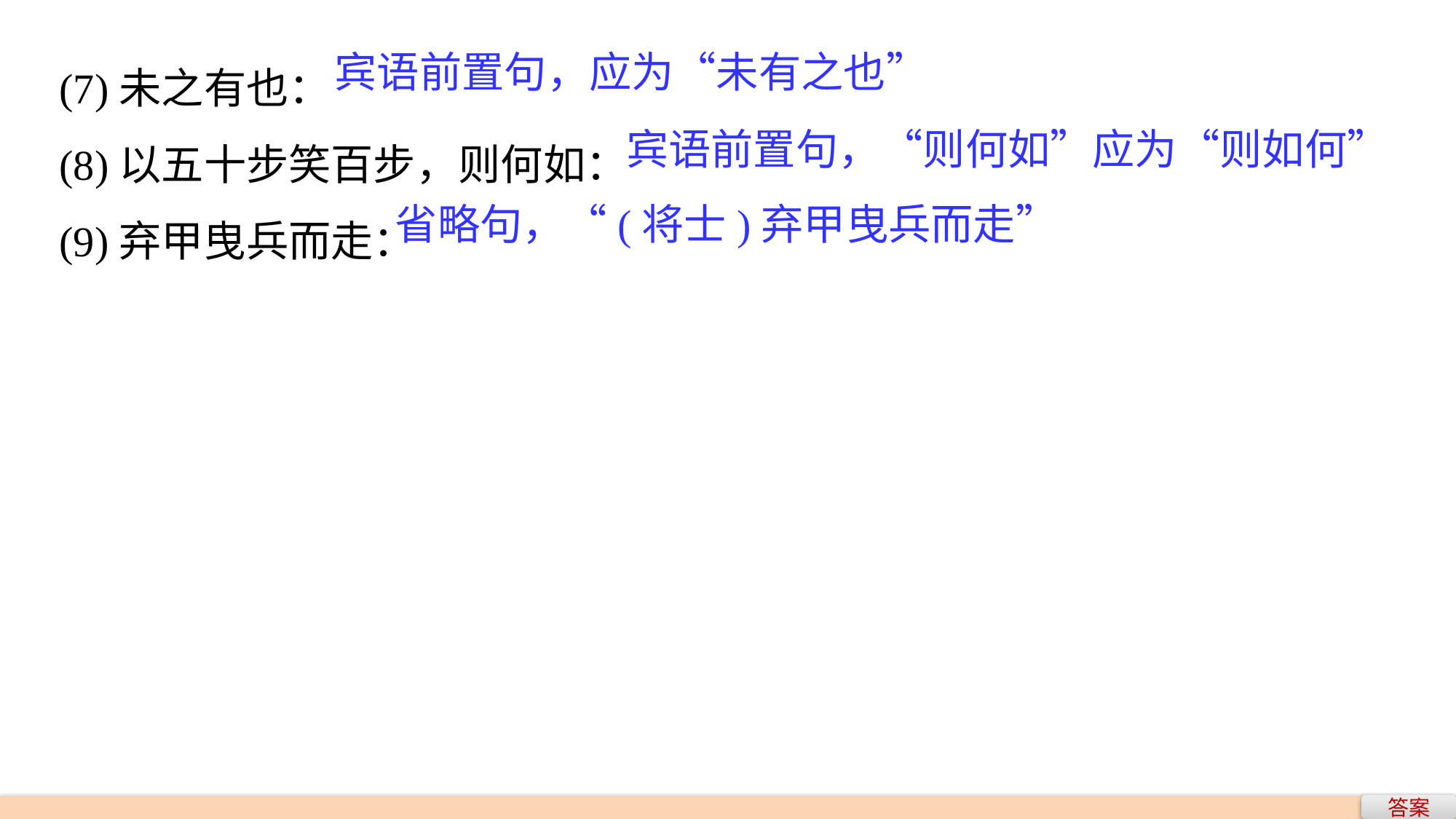

(7)未之有也：
(8)以五十步笑百步，则何如：
(9)弃甲曳兵而走：
宾语前置句，应为“未有之也”
宾语前置句，“则何如”应为“则如何”
省略句，“(将士)弃甲曳兵而走”
答案